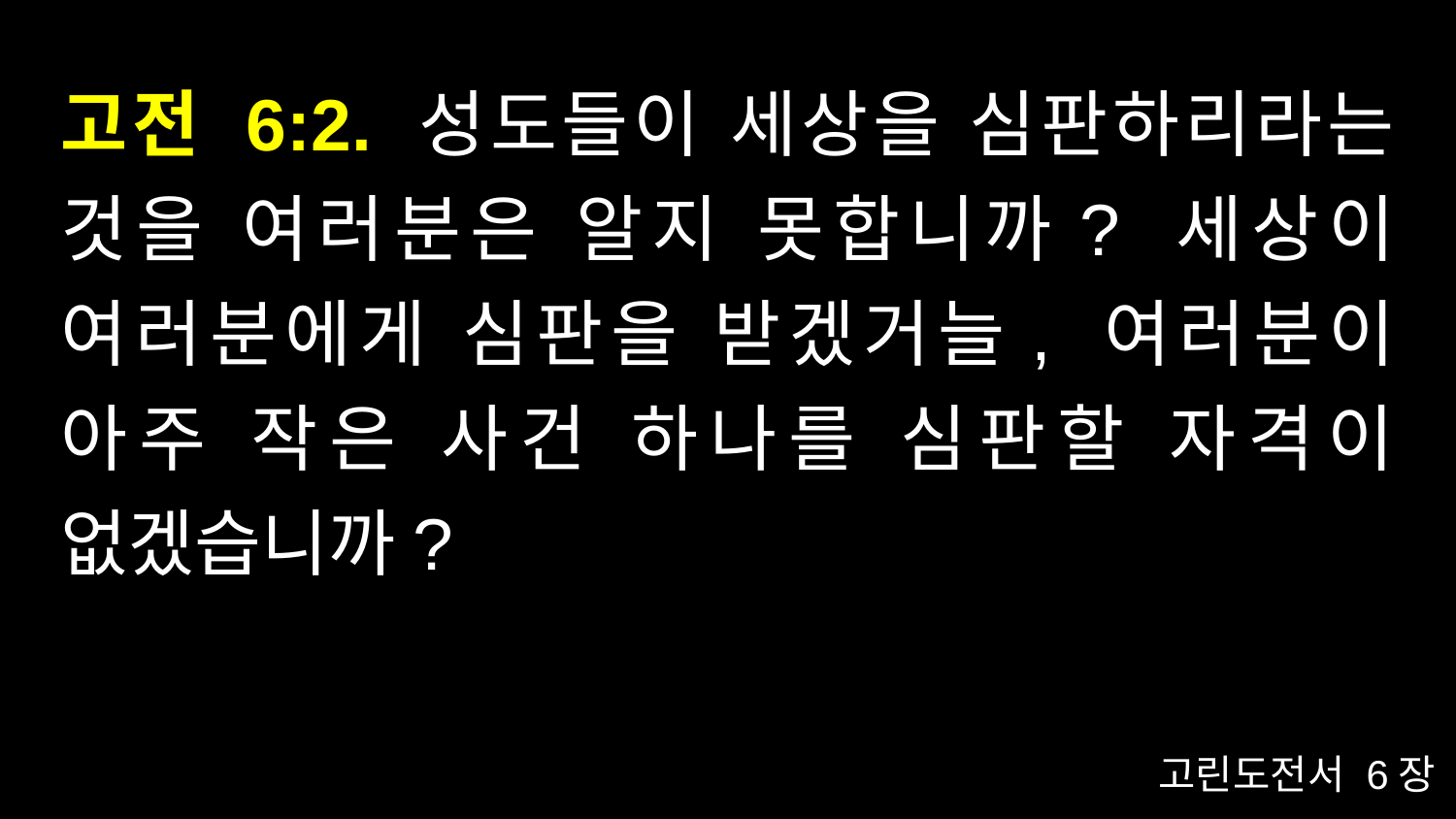

# 고전 6:2. 성도들이 세상을 심판하리라는 것을 여러분은 알지 못합니까? 세상이 여러분에게 심판을 받겠거늘, 여러분이 아주 작은 사건 하나를 심판할 자격이 없겠습니까?
고린도전서 6장